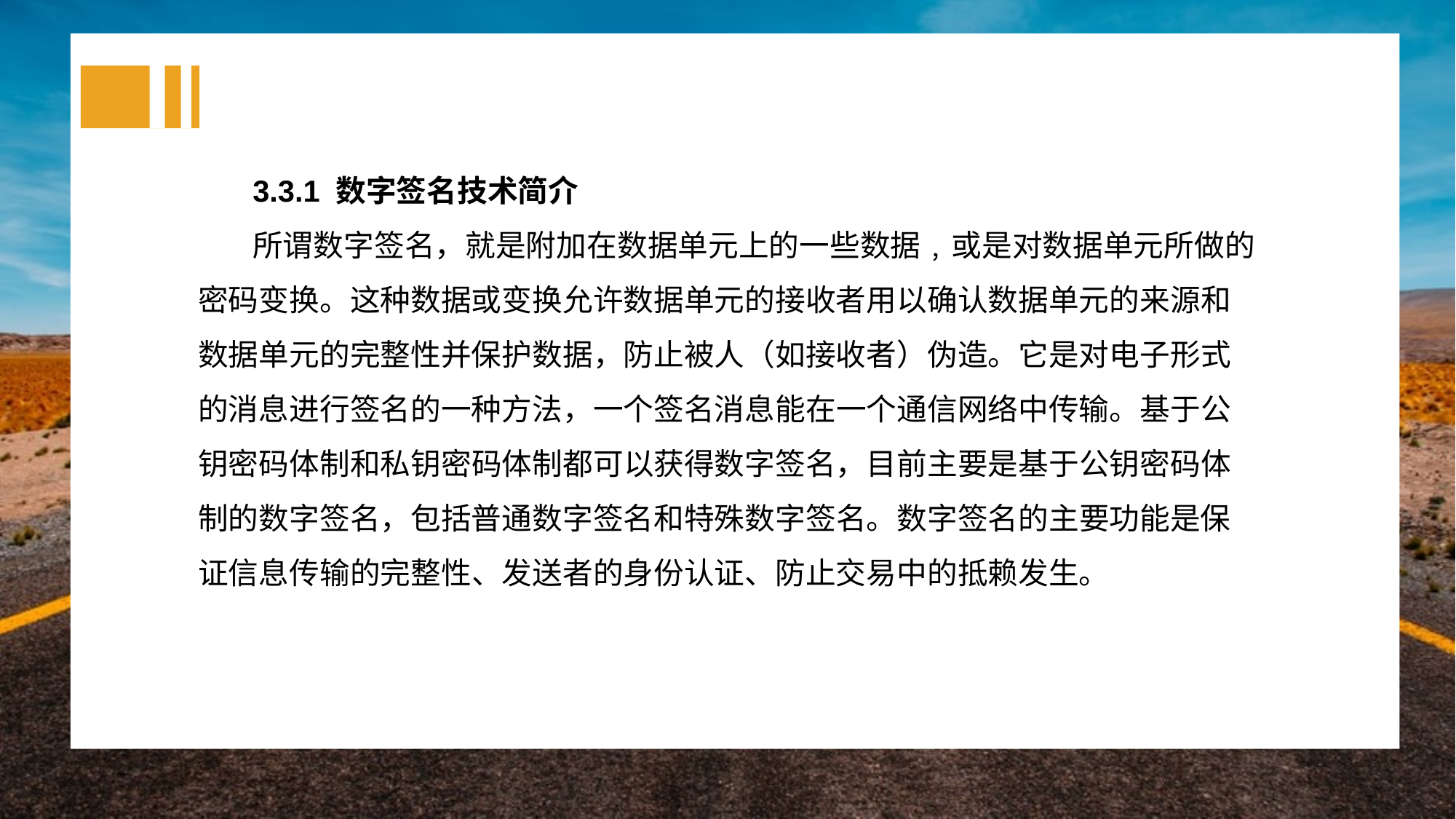

3.3.1 数字签名技术简介
所谓数字签名，就是附加在数据单元上的一些数据﹐或是对数据单元所做的密码变换。这种数据或变换允许数据单元的接收者用以确认数据单元的来源和数据单元的完整性并保护数据，防止被人（如接收者）伪造。它是对电子形式的消息进行签名的一种方法，一个签名消息能在一个通信网络中传输。基于公钥密码体制和私钥密码体制都可以获得数字签名，目前主要是基于公钥密码体制的数字签名，包括普通数字签名和特殊数字签名。数字签名的主要功能是保证信息传输的完整性、发送者的身份认证、防止交易中的抵赖发生。